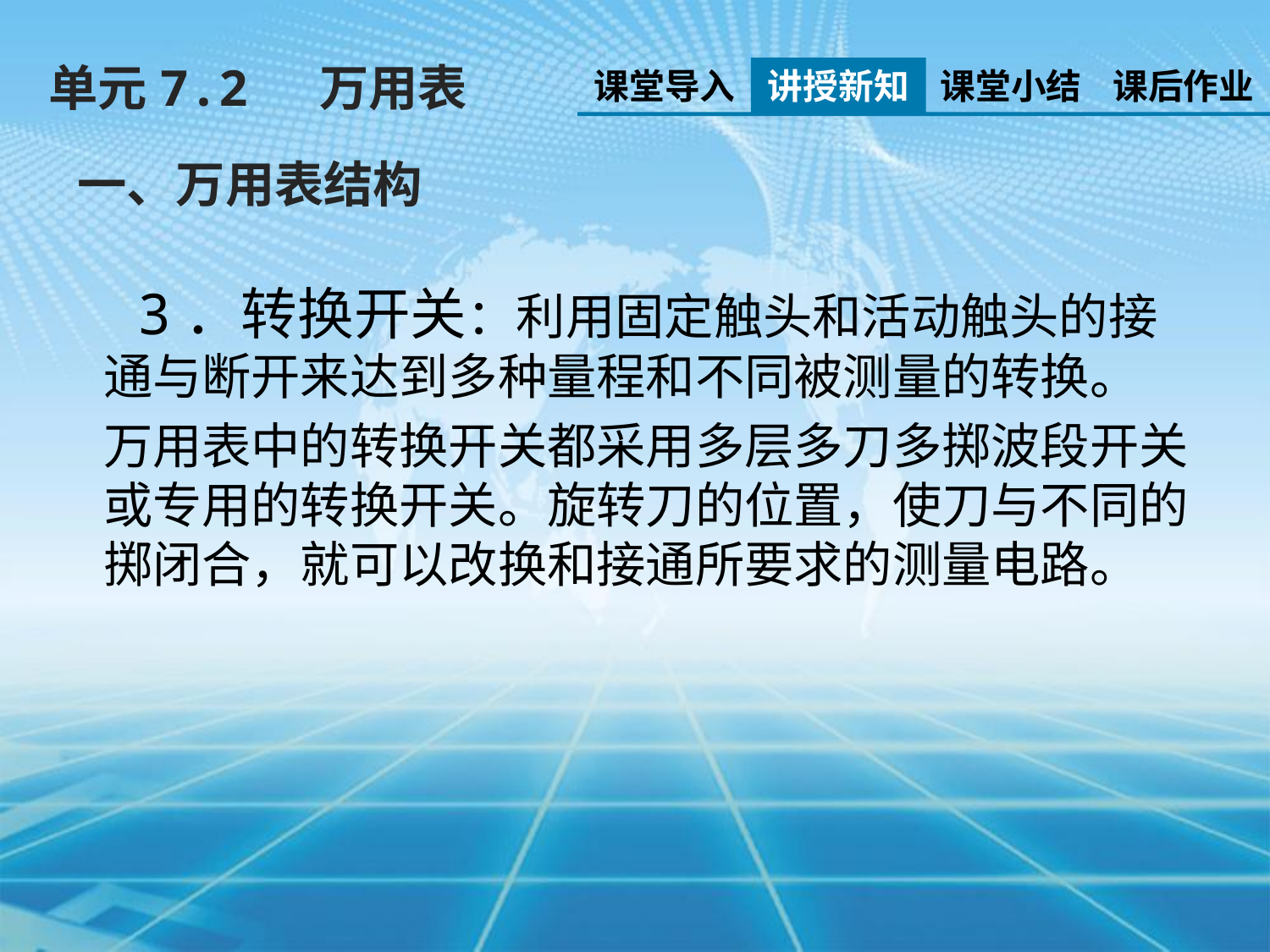

单元7.2  万用表
课堂导入
讲授新知
课堂小结
课后作业
一、万用表结构
 3．转换开关：利用固定触头和活动触头的接通与断开来达到多种量程和不同被测量的转换。
万用表中的转换开关都采用多层多刀多掷波段开关或专用的转换开关。旋转刀的位置，使刀与不同的掷闭合，就可以改换和接通所要求的测量电路。